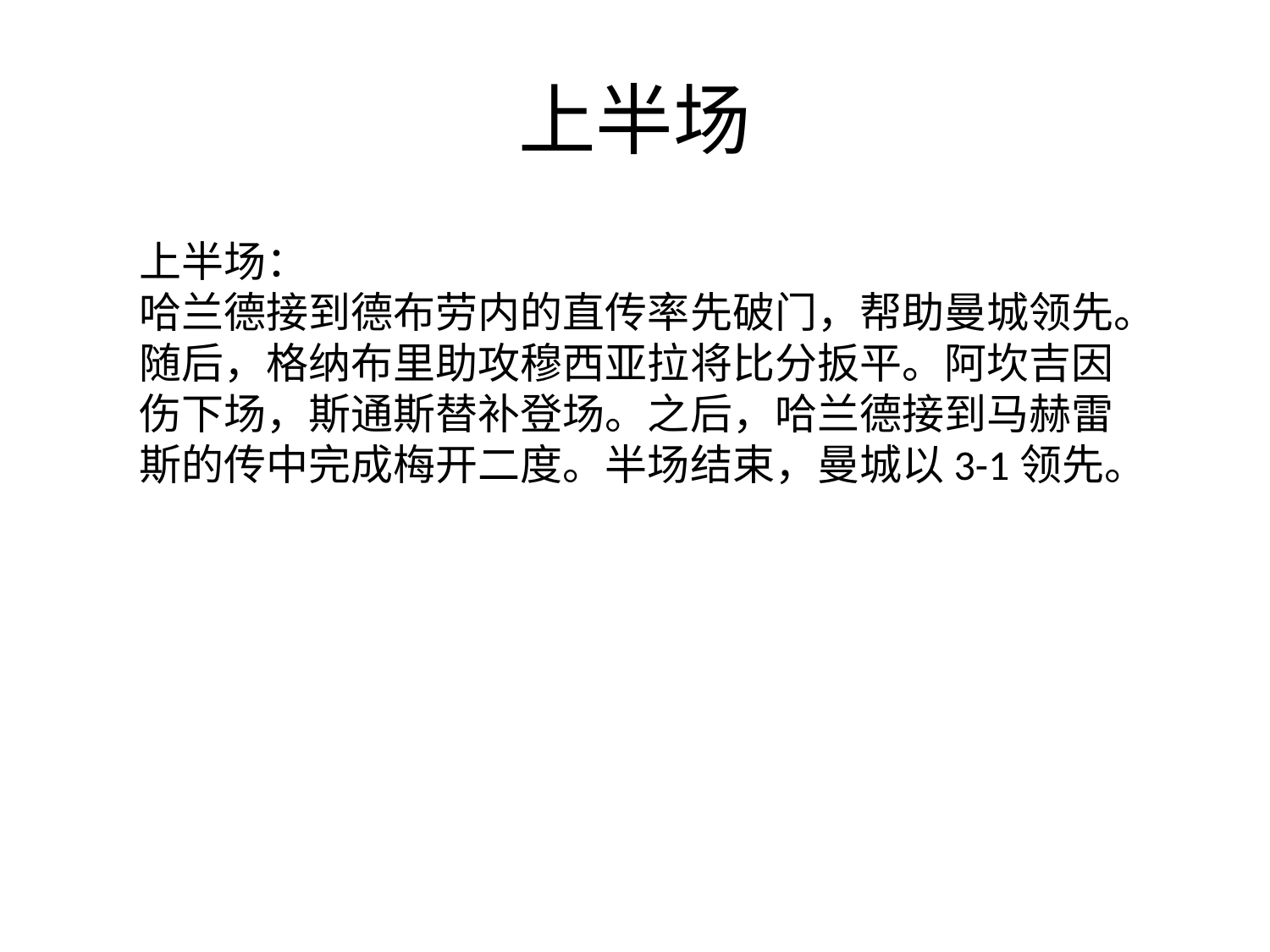

# 上半场
上半场：
哈兰德接到德布劳内的直传率先破门，帮助曼城领先。随后，格纳布里助攻穆西亚拉将比分扳平。阿坎吉因伤下场，斯通斯替补登场。之后，哈兰德接到马赫雷斯的传中完成梅开二度。半场结束，曼城以3-1领先。